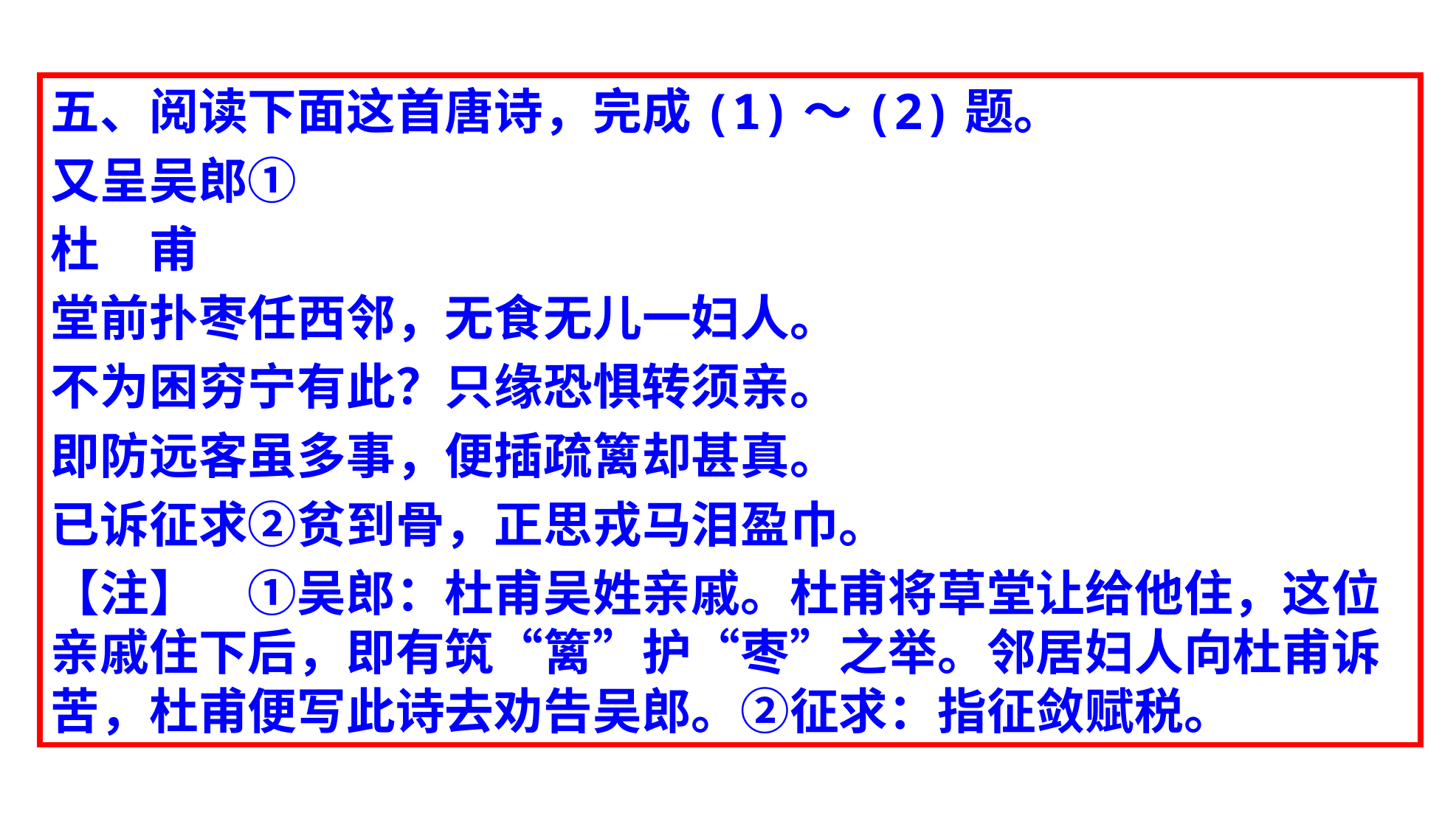

五、阅读下面这首唐诗，完成(1)～(2)题。
又呈吴郎①
杜　甫
堂前扑枣任西邻，无食无儿一妇人。
不为困穷宁有此？只缘恐惧转须亲。
即防远客虽多事，便插疏篱却甚真。
已诉征求②贫到骨，正思戎马泪盈巾。
【注】　①吴郎：杜甫吴姓亲戚。杜甫将草堂让给他住，这位亲戚住下后，即有筑“篱”护“枣”之举。邻居妇人向杜甫诉苦，杜甫便写此诗去劝告吴郎。②征求：指征敛赋税。